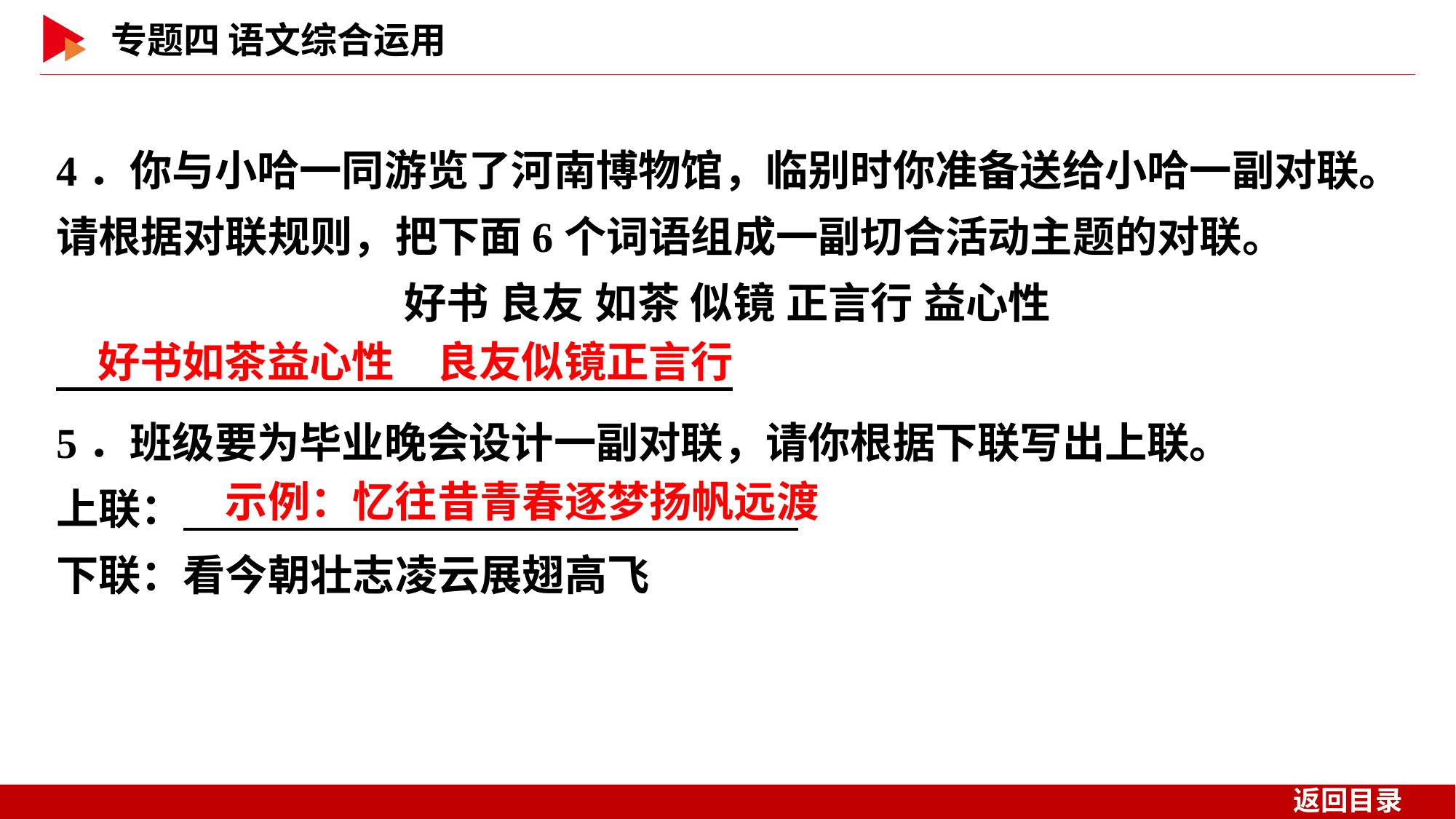

4．你与小哈一同游览了河南博物馆，临别时你准备送给小哈一副对联。请根据对联规则，把下面6个词语组成一副切合活动主题的对联。
好书 良友 如茶 似镜 正言行 益心性
　                            　                            　 _
好书如茶益心性　良友似镜正言行
5．班级要为毕业晚会设计一副对联，请你根据下联写出上联。
上联：　                                                      　 _
下联：看今朝壮志凌云展翅高飞
示例：忆往昔青春逐梦扬帆远渡